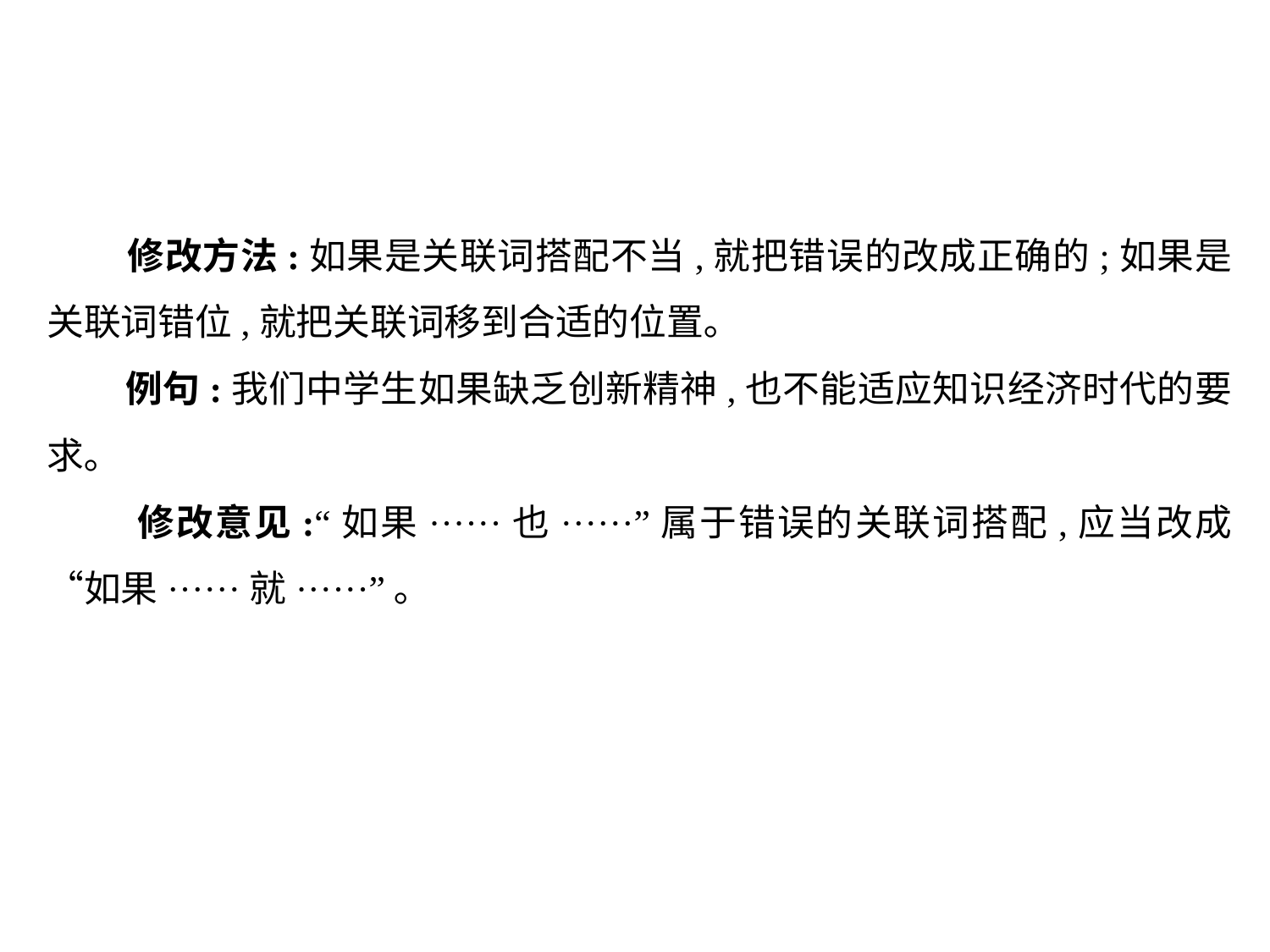

修改方法:如果是关联词搭配不当,就把错误的改成正确的;如果是关联词错位,就把关联词移到合适的位置｡
        例句:我们中学生如果缺乏创新精神,也不能适应知识经济时代的要求｡
        修改意见:“如果······也······”属于错误的关联词搭配,应当改成“如果······就······”｡